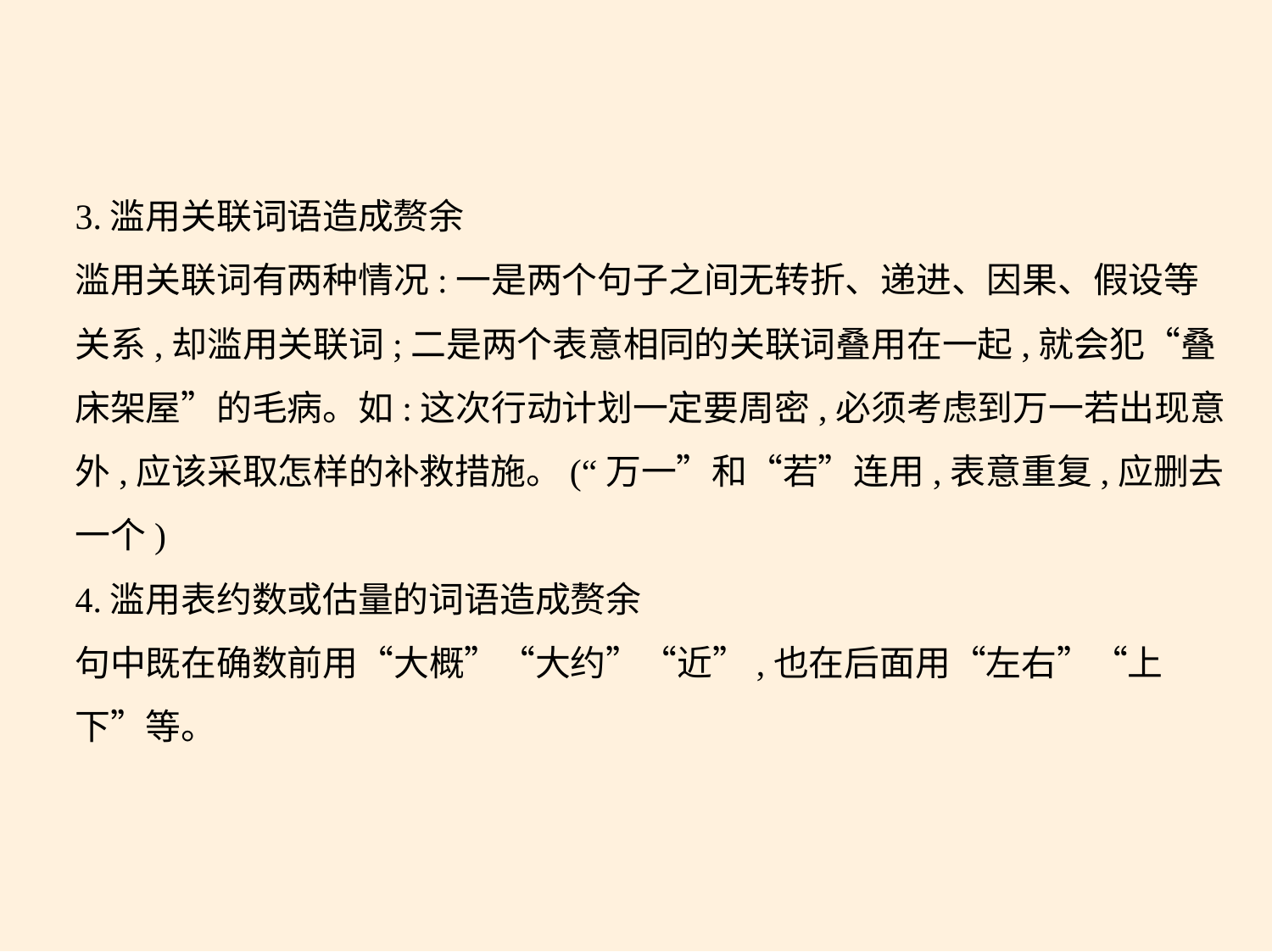

3.滥用关联词语造成赘余
滥用关联词有两种情况:一是两个句子之间无转折、递进、因果、假设等
关系,却滥用关联词;二是两个表意相同的关联词叠用在一起,就会犯“叠
床架屋”的毛病。如:这次行动计划一定要周密,必须考虑到万一若出现意
外,应该采取怎样的补救措施。(“万一”和“若”连用,表意重复,应删去
一个)
4.滥用表约数或估量的词语造成赘余
句中既在确数前用“大概”“大约”“近”,也在后面用“左右”“上
下”等。